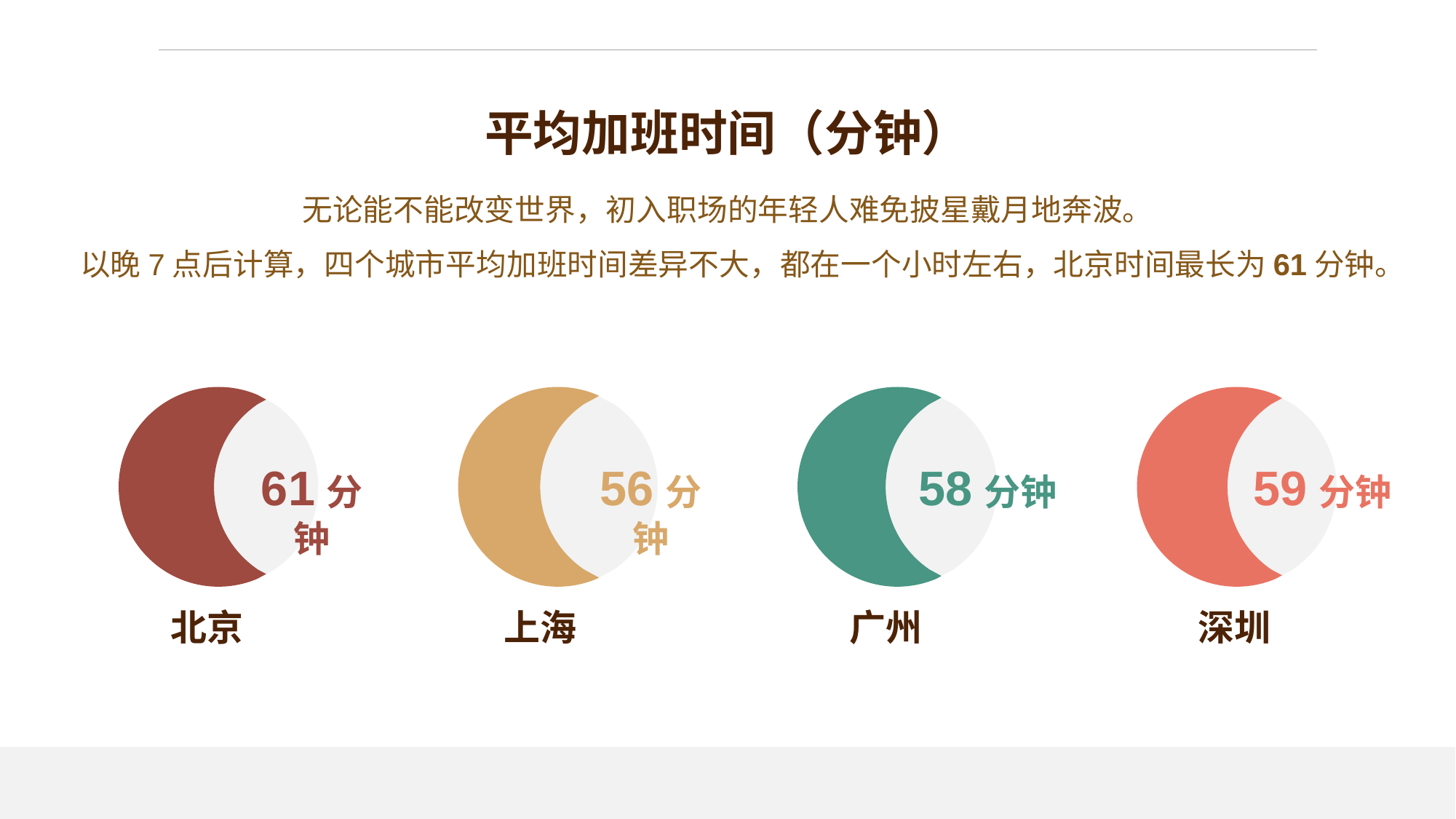

平均加班时间（分钟）
无论能不能改变世界，初入职场的年轻人难免披星戴月地奔波。
以晚7点后计算，四个城市平均加班时间差异不大，都在一个小时左右，北京时间最长为61分钟。

61分钟
56分钟
58分钟
59分钟
北京
上海
广州
深圳